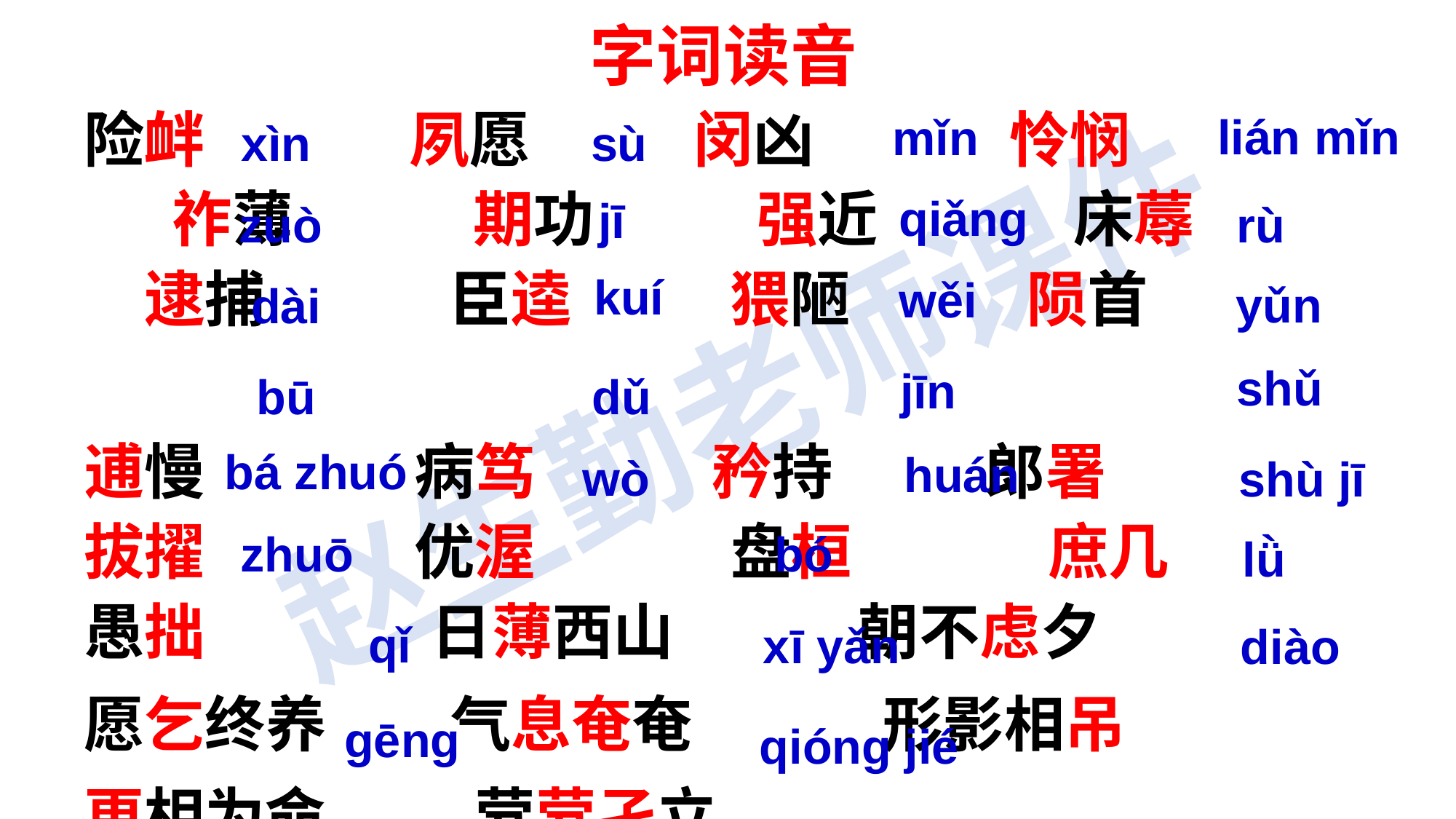

字词读音
险衅　　      夙愿　　   闵凶　　　 怜悯　　　　  祚薄             期功　　   强近　　　 床蓐　　　逮捕　         臣逵　       猥陋　　    陨首
逋慢　　　  病笃　　    矜持           郎署　　　　拔擢　　　  优渥　　　 盘桓　　　 庶几              愚拙　            日薄西山　         朝不虑夕
愿乞终养         气息奄奄　　     形影相吊
更相为命　　  茕茕孑立
mǐn
xìn
sù
lián mǐn
jī
qiǎng
zuò
rù
kuí
yǔn
dài
wěi
shǔ
bū
dǔ
jīn
huán
bá zhuó
wò
shù jī
zhuō
bó
lǜ
qǐ
xī yǎn
diào
gēng
qióng jié